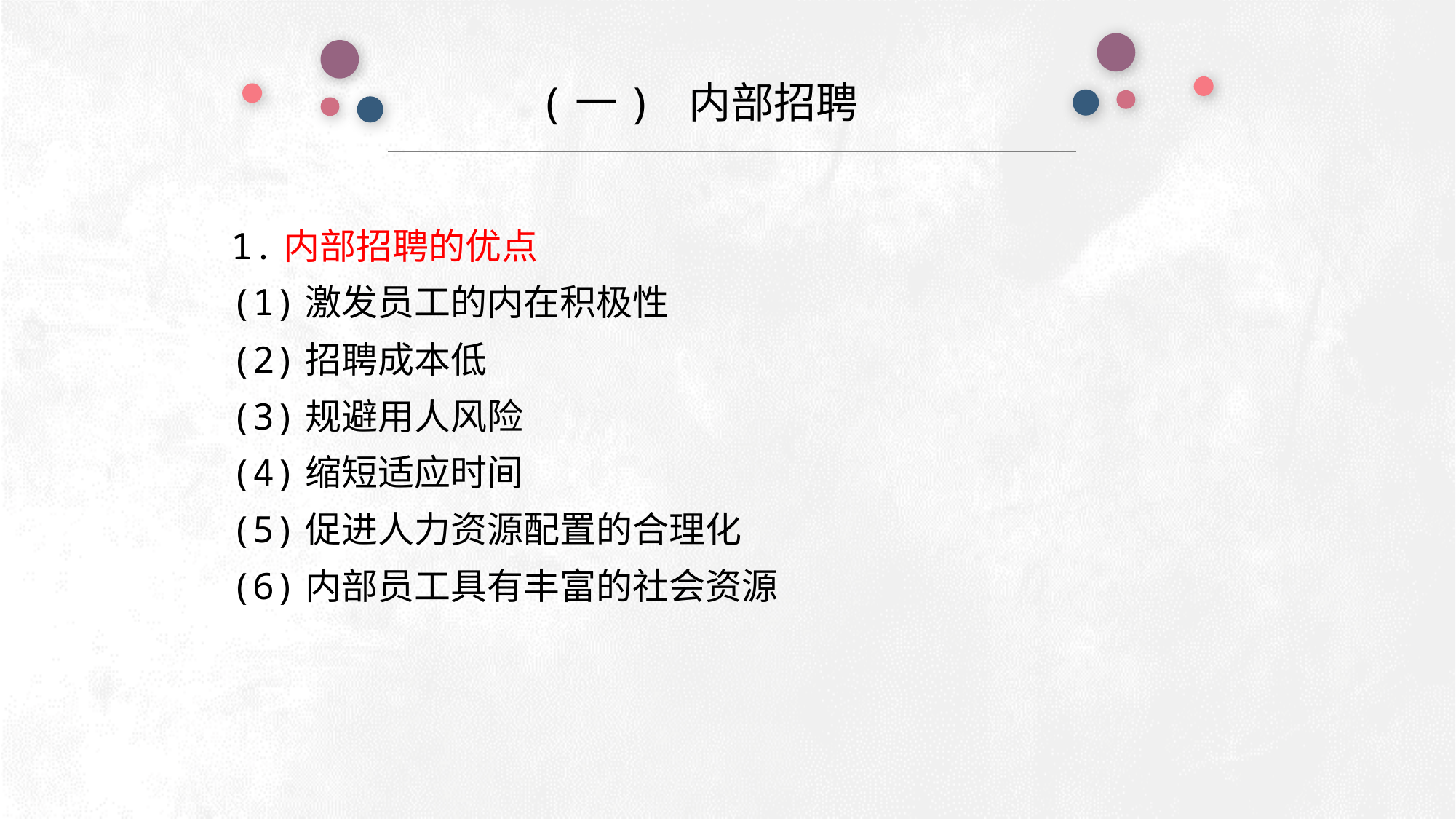

(一) 内部招聘

1.内部招聘的优点
(1)激发员工的内在积极性
(2)招聘成本低
(3)规避用人风险
(4)缩短适应时间
(5)促进人力资源配置的合理化
(6)内部员工具有丰富的社会资源
e7d195523061f1c0deeec63e560781cfd59afb0ea006f2a87ABB68BF51EA6619813959095094C18C62A12F549504892A4AAA8C1554C6663626E05CA27F281A14E6983772AFC3FB97135759321DEA3D70CCCB10945EC5A0322096E752803368C2184698845E3CCD6DB7F651295A8E4F3FDC19EA64A2B4A4AC1434B55AAE41CF0BF61B375C23F3039959E085EE760725AA